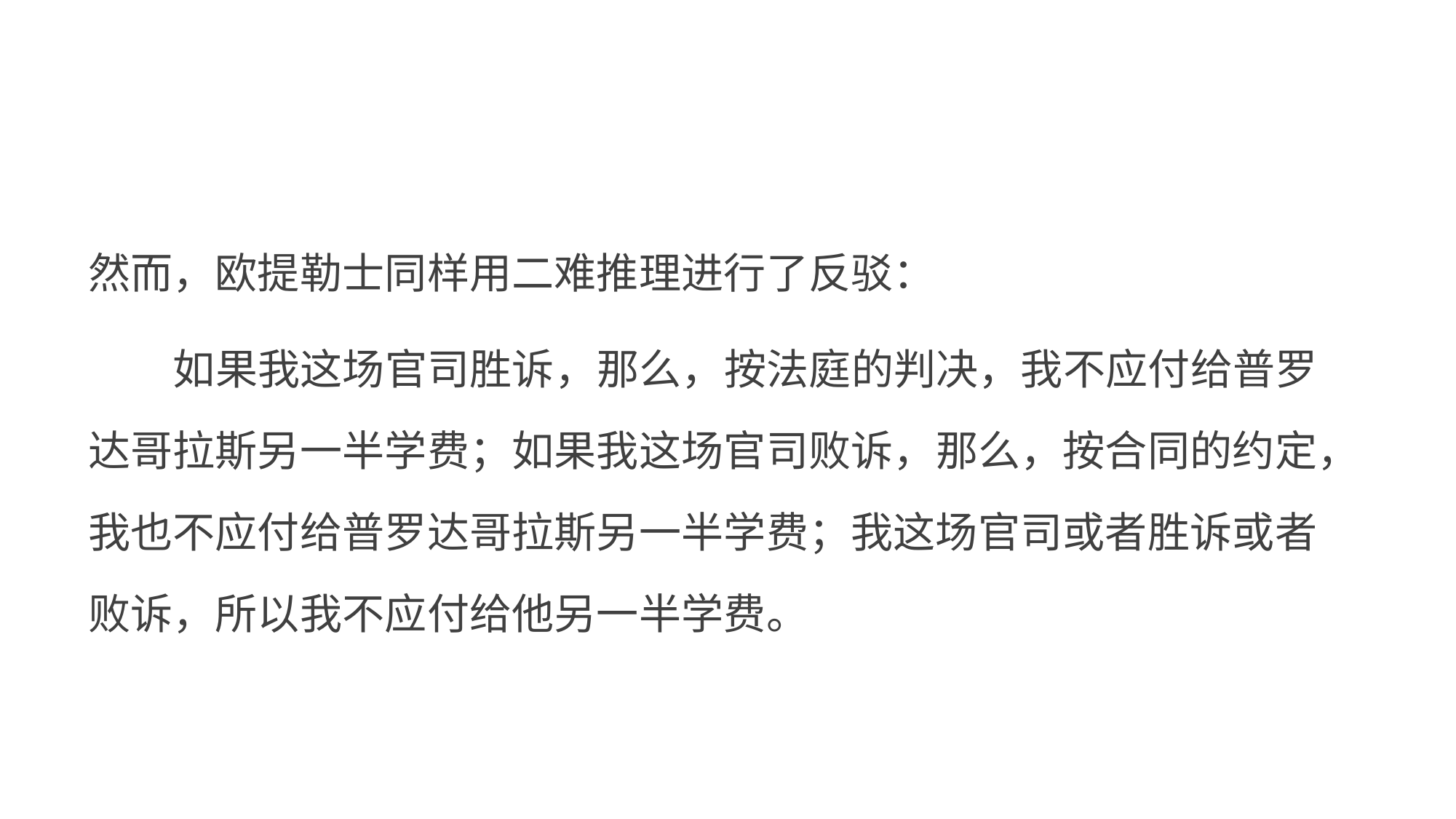

然而，欧提勒士同样用二难推理进行了反驳：
如果我这场官司胜诉，那么，按法庭的判决，我不应付给普罗 达哥拉斯另一半学费；如果我这场官司败诉，那么，按合同的约定， 我也不应付给普罗达哥拉斯另一半学费；我这场官司或者胜诉或者 败诉，所以我不应付给他另一半学费。